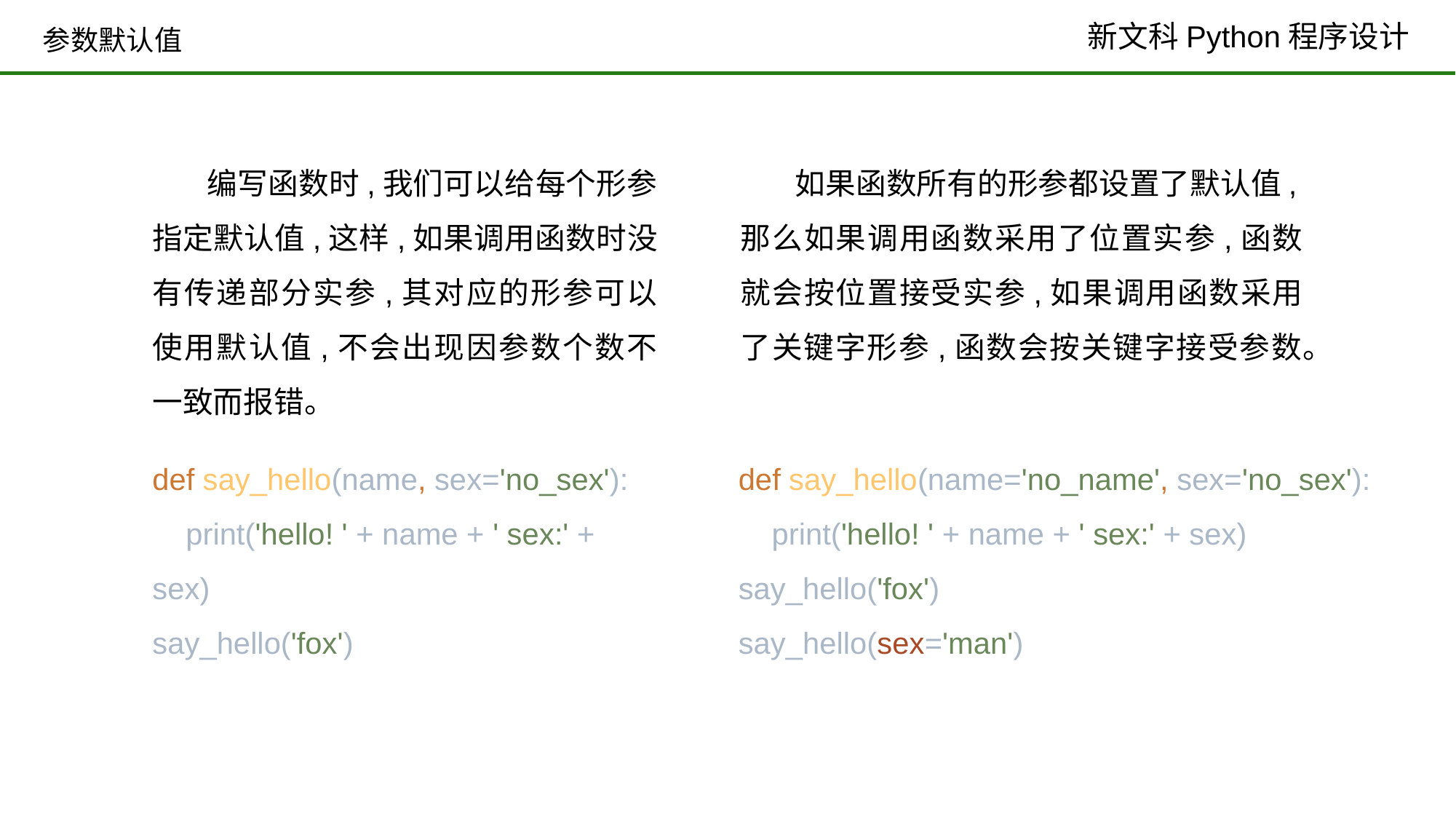

# 参数默认值
如果函数所有的形参都设置了默认值,那么如果调用函数采用了位置实参,函数就会按位置接受实参,如果调用函数采用了关键字形参,函数会按关键字接受参数。
def say_hello(name='no_name', sex='no_sex'):
    print('hello! ' + name + ' sex:' + sex)
say_hello('fox')
say_hello(sex='man')
编写函数时,我们可以给每个形参指定默认值,这样,如果调用函数时没有传递部分实参,其对应的形参可以使用默认值,不会出现因参数个数不一致而报错。
def say_hello(name, sex='no_sex'):
    print('hello! ' + name + ' sex:' + sex)
say_hello('fox')